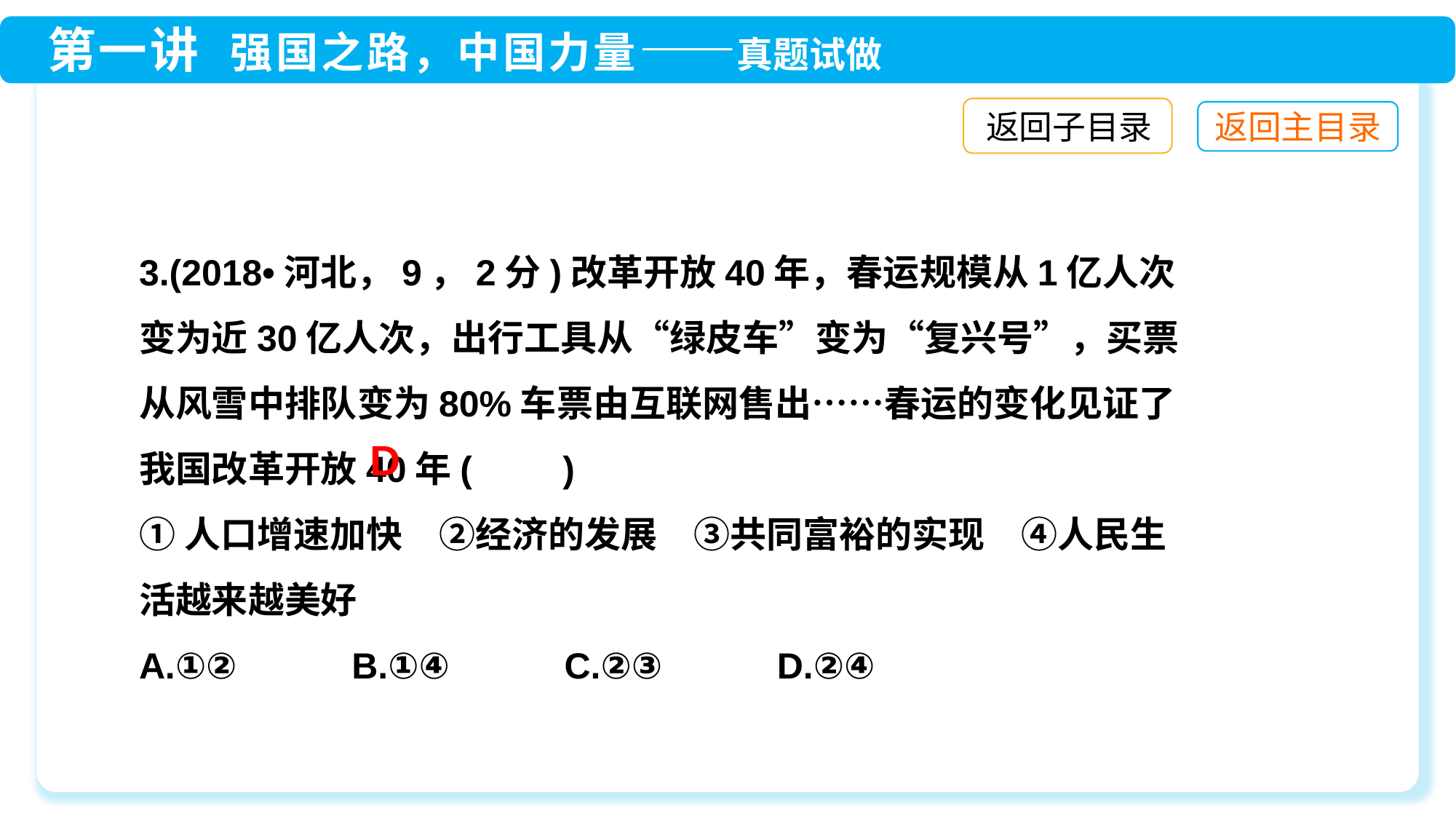

返回子目录

3.(2018•河北，9，2分)改革开放40年，春运规模从1亿人次变为近30亿人次，出行工具从“绿皮车”变为“复兴号”，买票从风雪中排队变为80%车票由互联网售出……春运的变化见证了我国改革开放40年(　　)
①人口增速加快　②经济的发展　③共同富裕的实现　④人民生活越来越美好
A.①②　　   B.①④　　   C.②③　　   D.②④
D